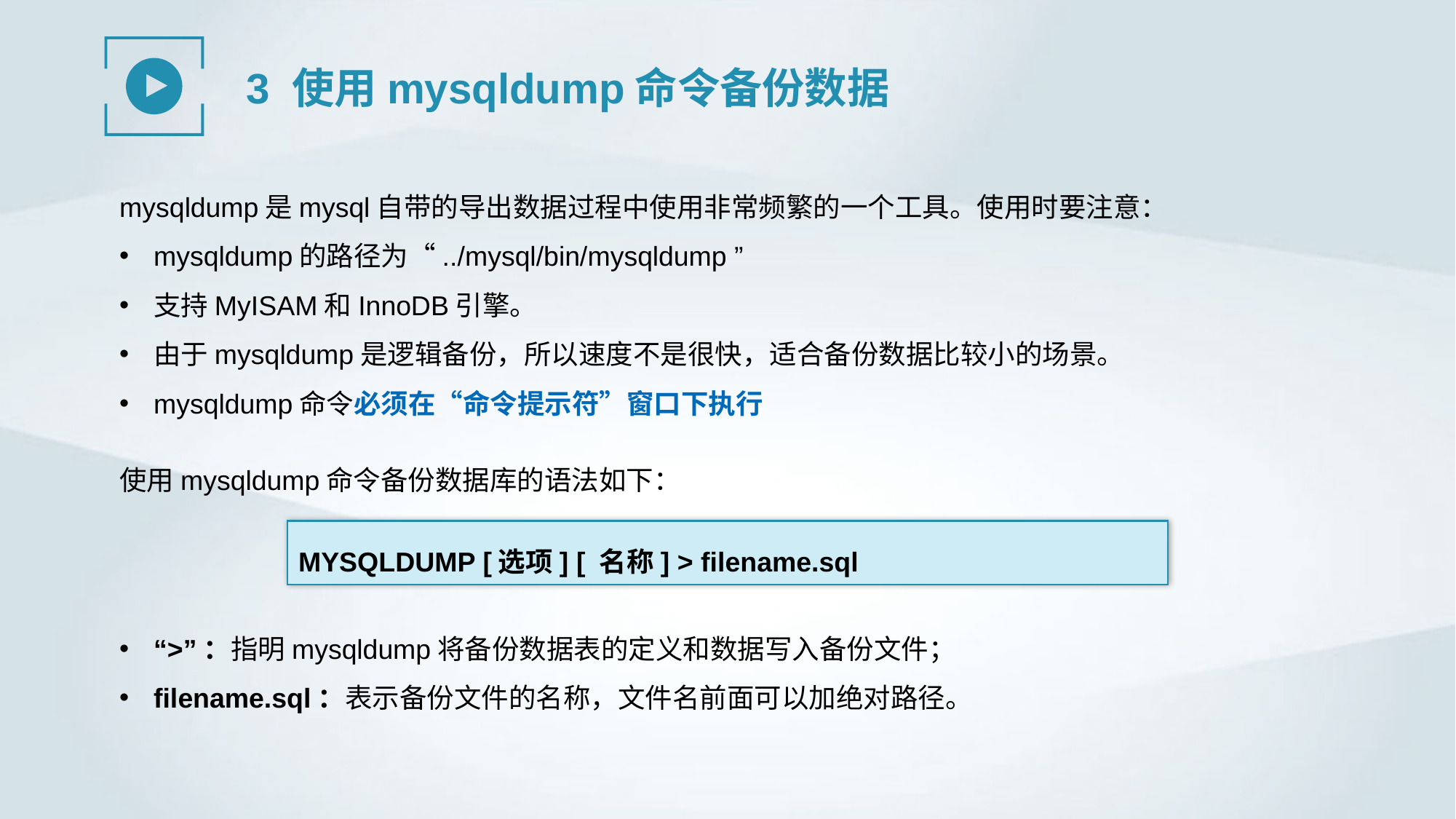

3 使用mysqldump命令备份数据
mysqldump是mysql自带的导出数据过程中使用非常频繁的一个工具。使用时要注意：
mysqldump的路径为“../mysql/bin/mysqldump ”
支持MyISAM和InnoDB引擎。
由于mysqldump是逻辑备份，所以速度不是很快，适合备份数据比较小的场景。
mysqldump命令必须在“命令提示符”窗口下执行
使用mysqldump命令备份数据库的语法如下：
MYSQLDUMP [选项] [ 名称] > filename.sql
“>”：指明mysqldump将备份数据表的定义和数据写入备份文件；
filename.sql：表示备份文件的名称，文件名前面可以加绝对路径。